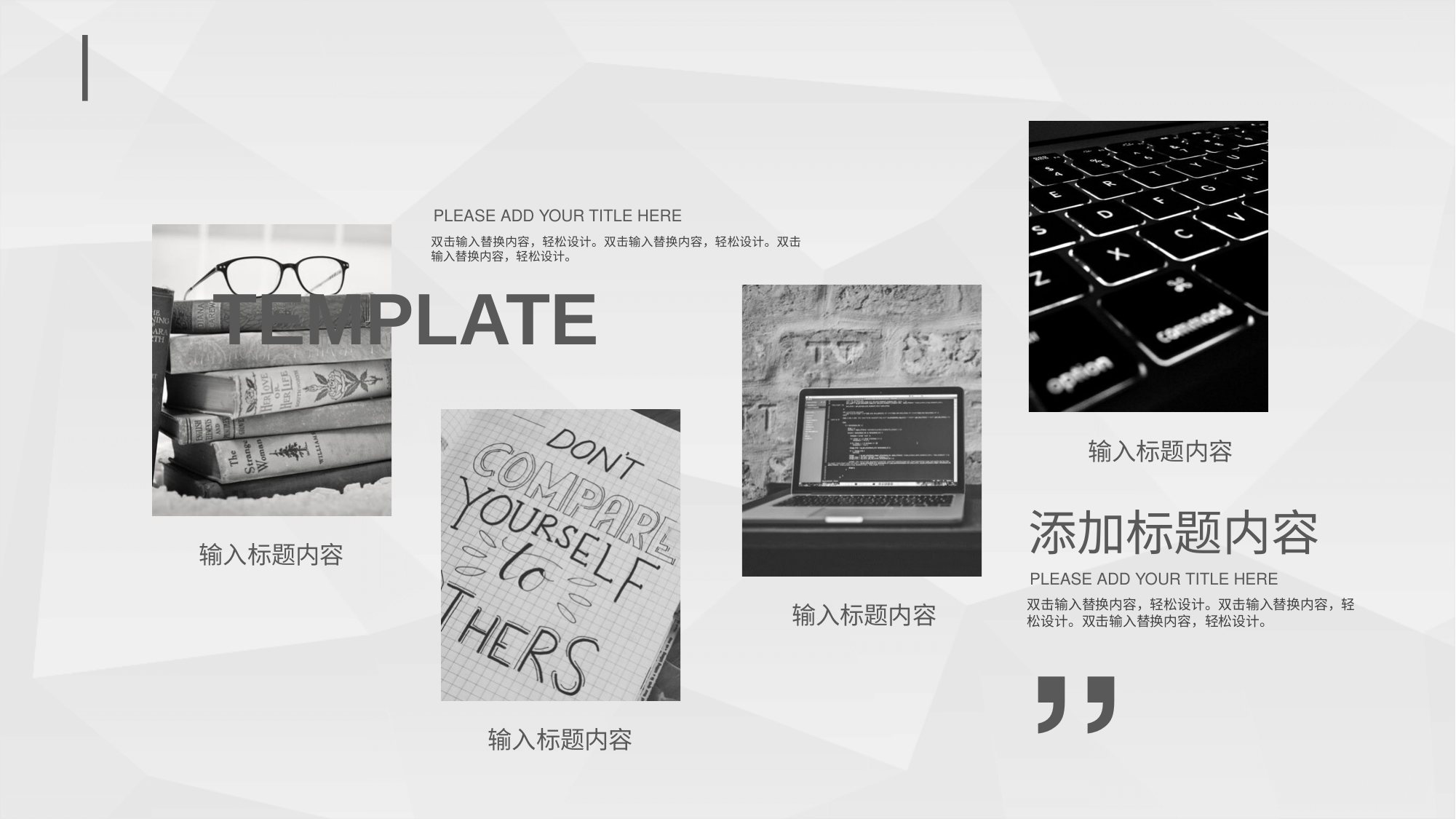

#

PLEASE ADD YOUR TITLE HERE
双击输入替换内容，轻松设计。双击输入替换内容，轻松设计。双击输入替换内容，轻松设计。

TEMPLATE

添加标题内容
PLEASE ADD YOUR TITLE HERE
双击输入替换内容，轻松设计。双击输入替换内容，轻松设计。双击输入替换内容，轻松设计。

输入标题内容
,,
输入标题内容
输入标题内容
输入标题内容